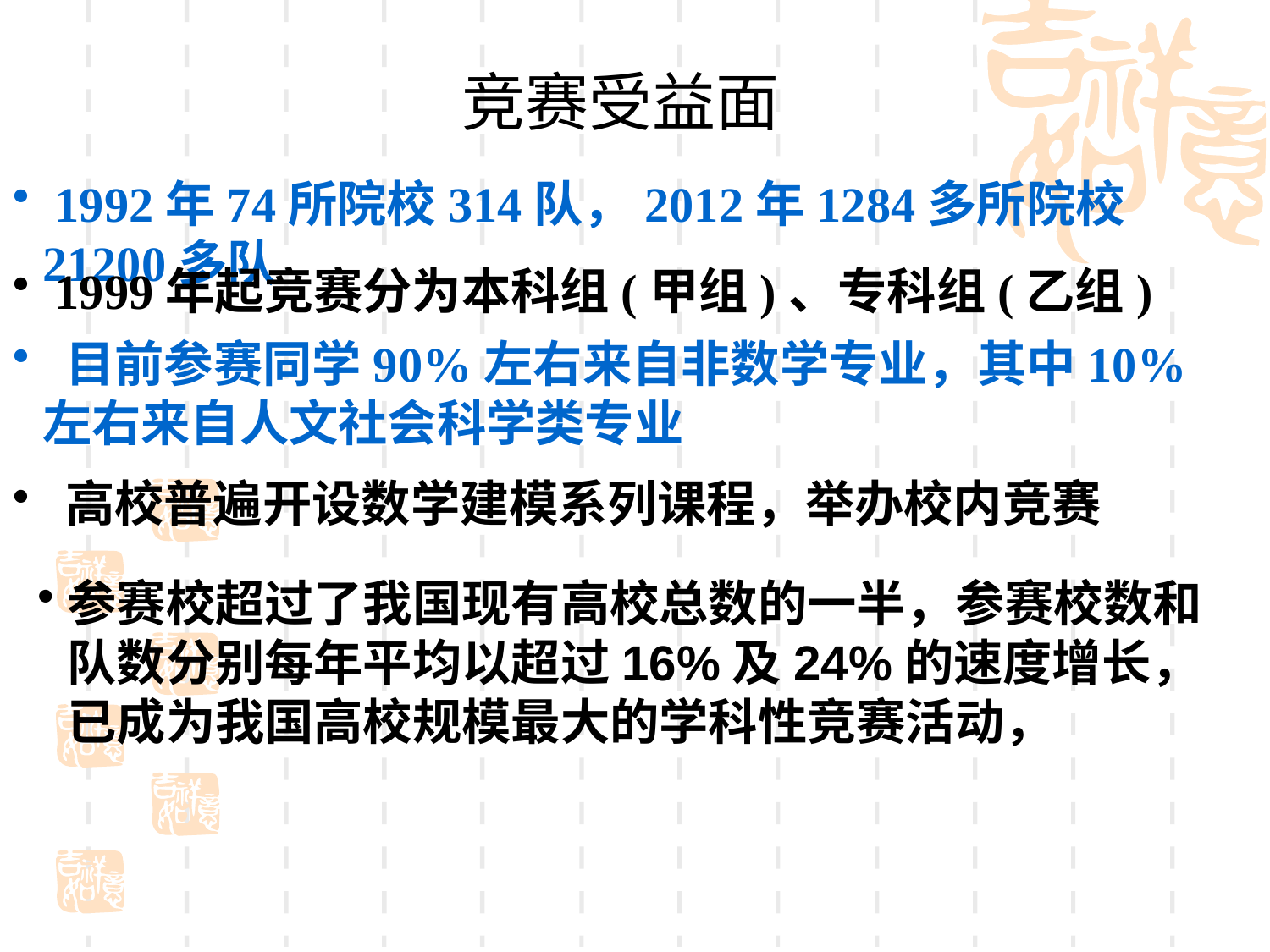

竞赛受益面
 1992年74所院校314队，2012年1284多所院校21200多队
 1999年起竞赛分为本科组(甲组)、专科组(乙组)
 目前参赛同学90%左右来自非数学专业，其中10%左右来自人文社会科学类专业
 高校普遍开设数学建模系列课程，举办校内竞赛
参赛校超过了我国现有高校总数的一半，参赛校数和队数分别每年平均以超过16%及24%的速度增长，已成为我国高校规模最大的学科性竞赛活动，